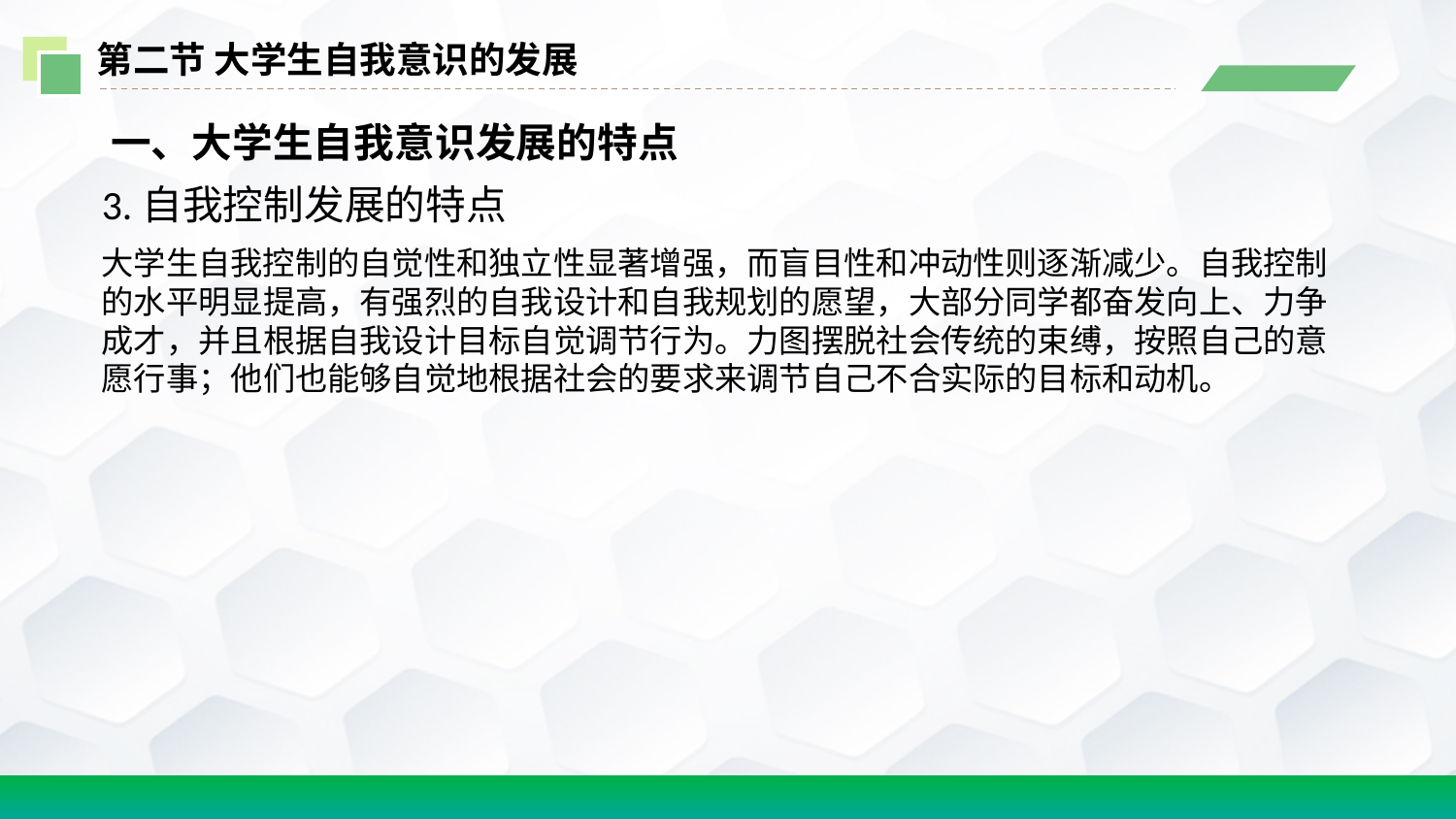

第二节 大学生自我意识的发展
 一、大学生自我意识发展的特点
3.自我控制发展的特点
大学生自我控制的自觉性和独立性显著增强，而盲目性和冲动性则逐渐减少。自我控制的水平明显提高，有强烈的自我设计和自我规划的愿望，大部分同学都奋发向上、力争成才，并且根据自我设计目标自觉调节行为。力图摆脱社会传统的束缚，按照自己的意愿行事；他们也能够自觉地根据社会的要求来调节自己不合实际的目标和动机。